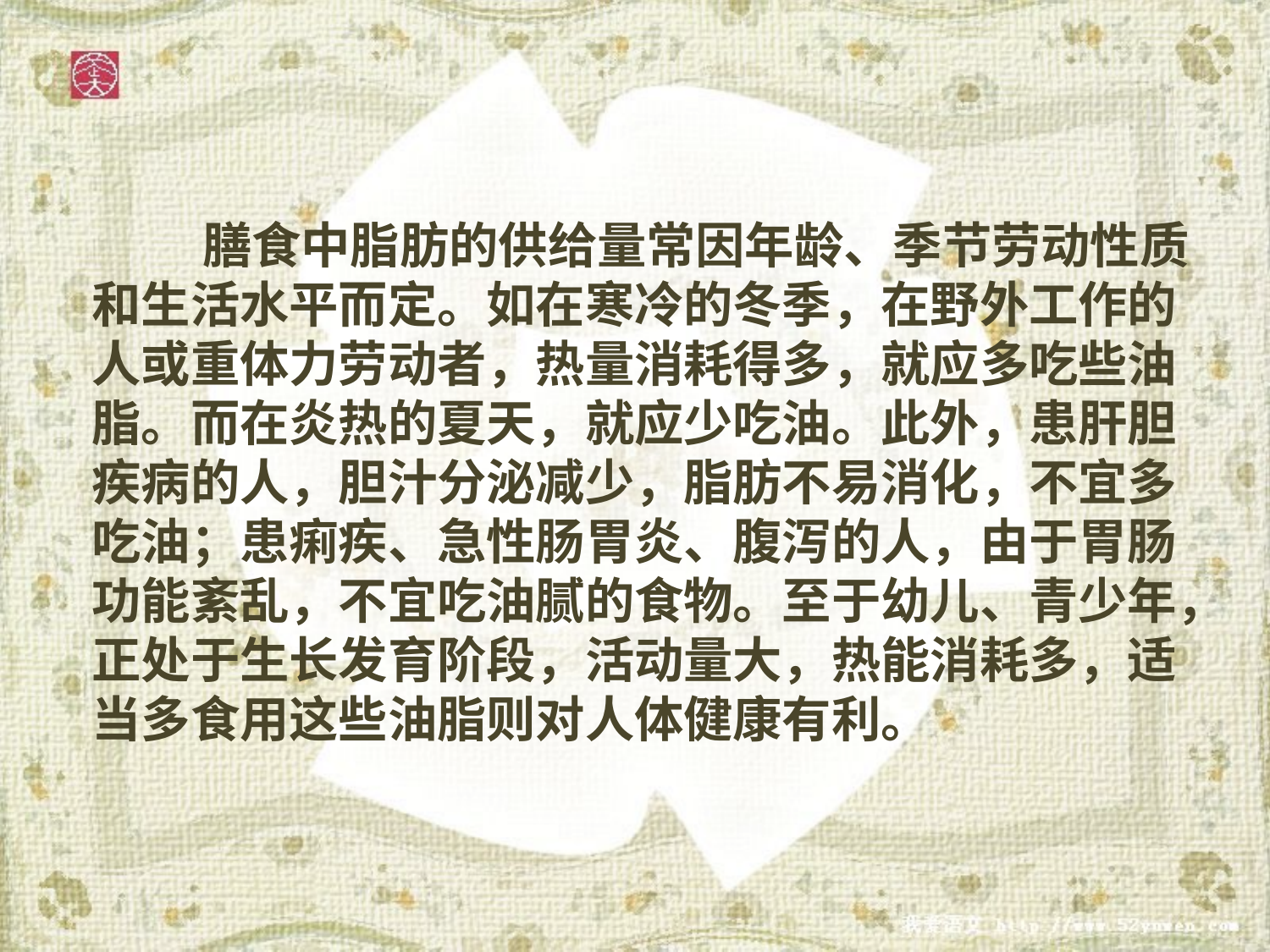

膳食中脂肪的供给量常因年龄、季节劳动性质和生活水平而定。如在寒冷的冬季，在野外工作的人或重体力劳动者，热量消耗得多，就应多吃些油脂。而在炎热的夏天，就应少吃油。此外，患肝胆疾病的人，胆汁分泌减少，脂肪不易消化，不宜多吃油；患痢疾、急性肠胃炎、腹泻的人，由于胃肠功能紊乱，不宜吃油腻的食物。至于幼儿、青少年，正处于生长发育阶段，活动量大，热能消耗多，适当多食用这些油脂则对人体健康有利。